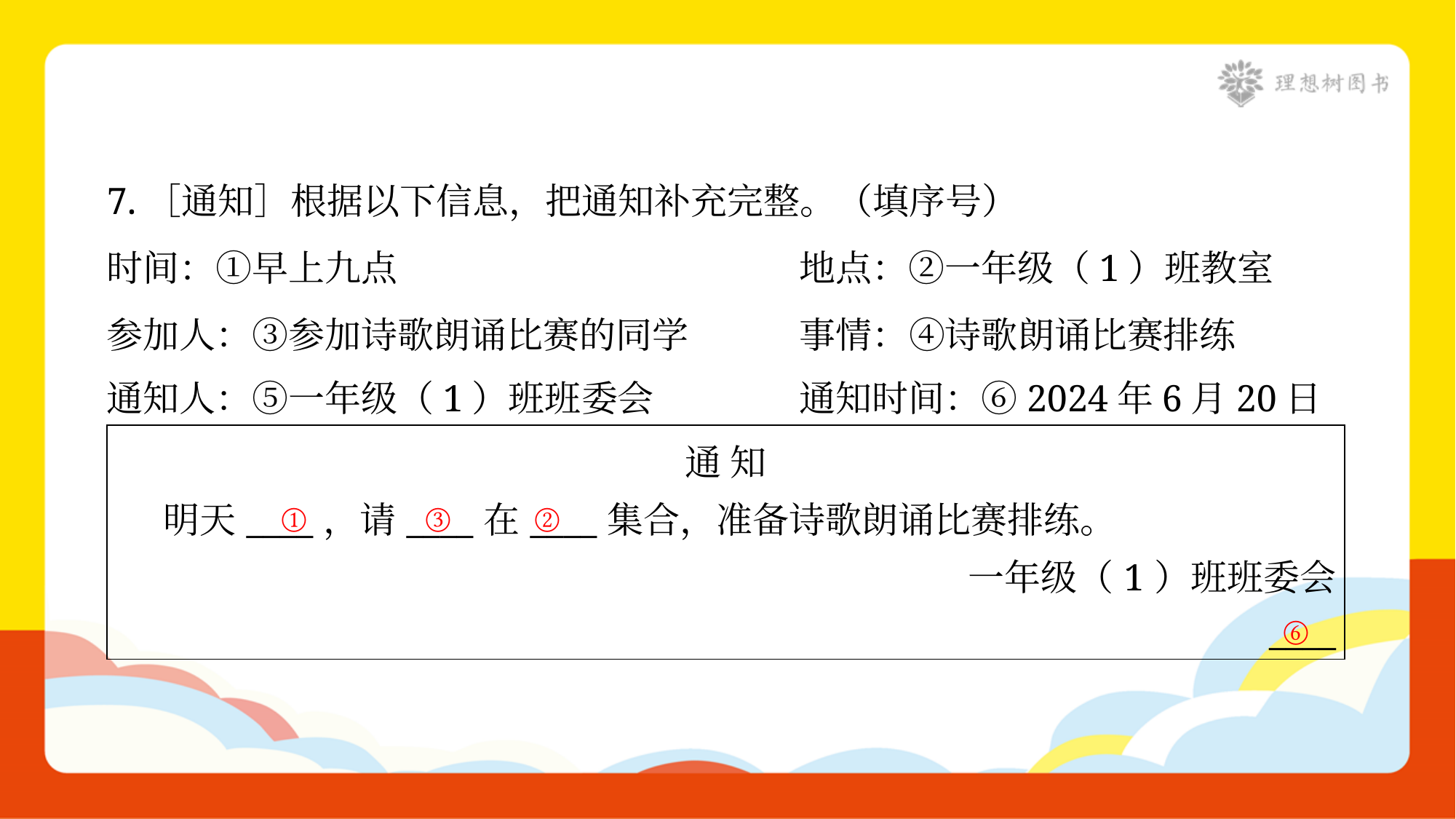

7.［通知］根据以下信息，把通知补充完整。（填序号）
时间：①早上九点	地点：②一年级（1）班教室
参加人：③参加诗歌朗诵比赛的同学	事情：④诗歌朗诵比赛排练
通知人：⑤一年级（1）班班委会	通知时间：⑥2024年6月20日
| 通 知 明天\_\_\_\_，请\_\_\_\_在\_\_\_\_集合，准备诗歌朗诵比赛排练。 一年级（1）班班委会 \_\_\_\_ |
| --- |
①
③
②
⑥